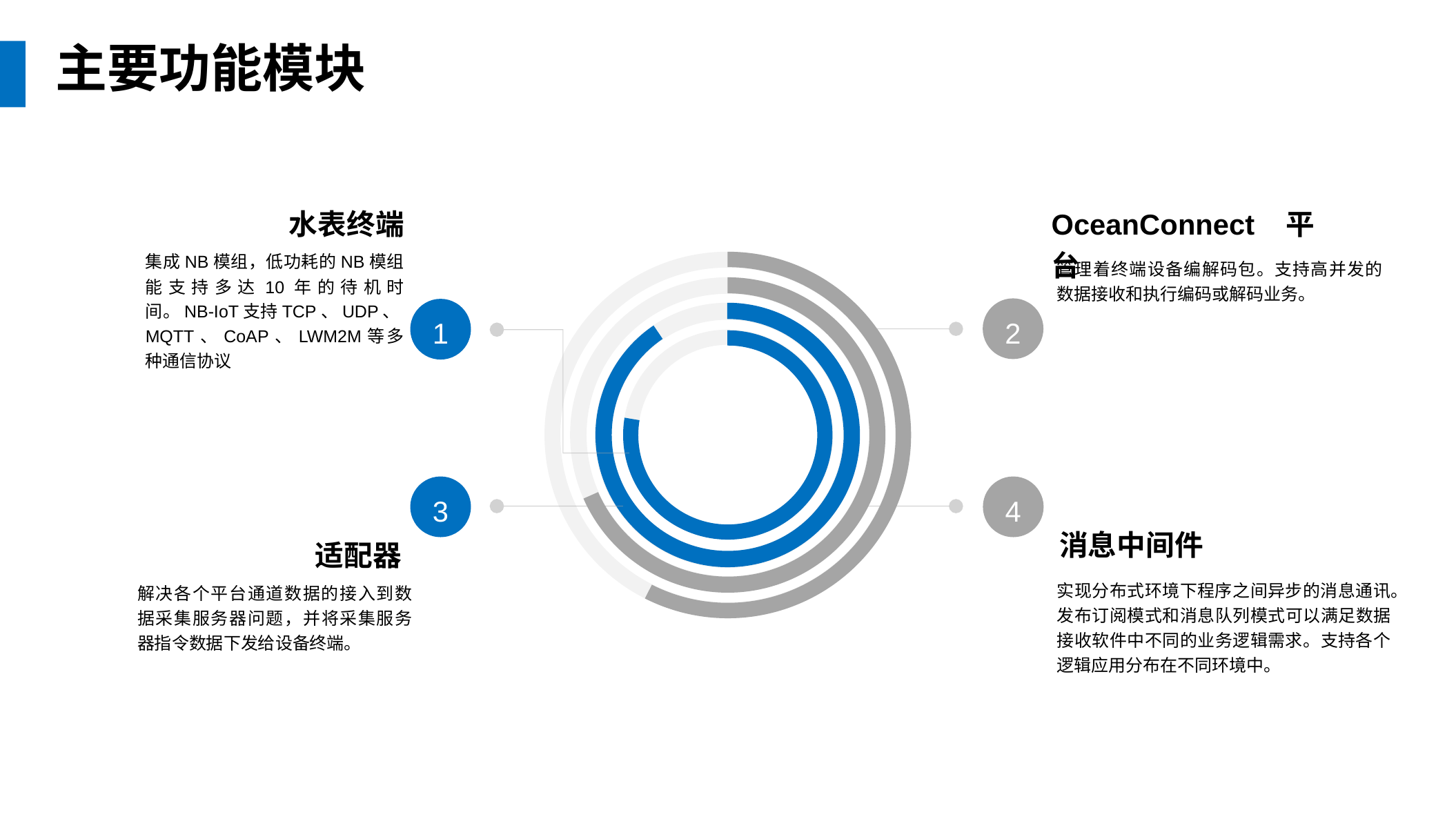

主要功能模块

水表终端
OceanConnect平台
集成NB模组，低功耗的NB模组能支持多达10年的待机时间。NB-IoT支持TCP、UDP、MQTT、CoAP、LWM2M等多种通信协议

管理着终端设备编解码包。支持高并发的数据接收和执行编码或解码业务。

2
1

3
4
消息中间件
适配器
实现分布式环境下程序之间异步的消息通讯。发布订阅模式和消息队列模式可以满足数据接收软件中不同的业务逻辑需求。支持各个逻辑应用分布在不同环境中。
解决各个平台通道数据的接入到数据采集服务器问题，并将采集服务器指令数据下发给设备终端。